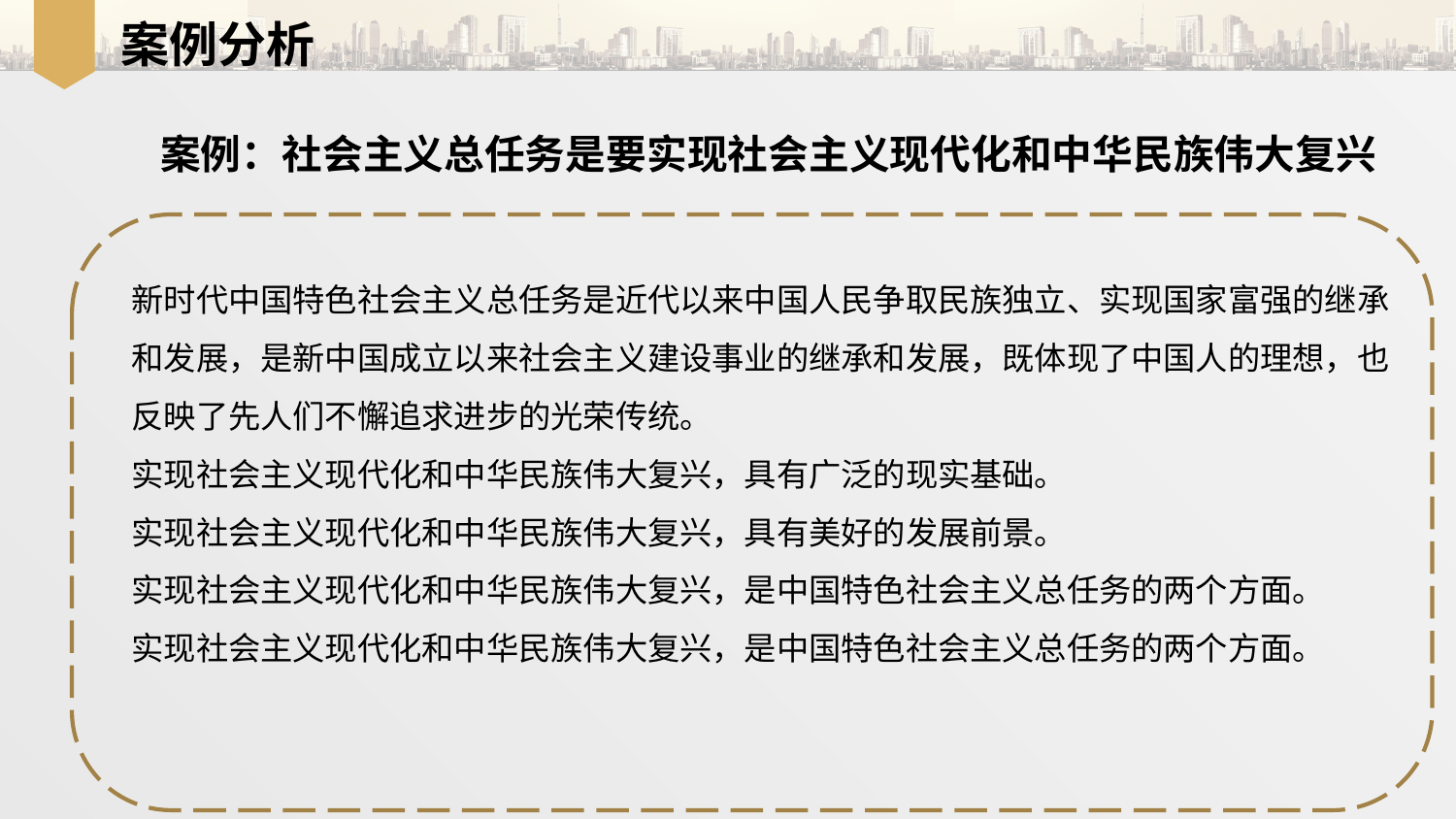

案例分析
案例：社会主义总任务是要实现社会主义现代化和中华民族伟大复兴

新时代中国特色社会主义总任务是近代以来中国人民争取民族独立、实现国家富强的继承和发展，是新中国成立以来社会主义建设事业的继承和发展，既体现了中国人的理想，也反映了先人们不懈追求进步的光荣传统。
实现社会主义现代化和中华民族伟大复兴，具有广泛的现实基础。
实现社会主义现代化和中华民族伟大复兴，具有美好的发展前景。
实现社会主义现代化和中华民族伟大复兴，是中国特色社会主义总任务的两个方面。
实现社会主义现代化和中华民族伟大复兴，是中国特色社会主义总任务的两个方面。